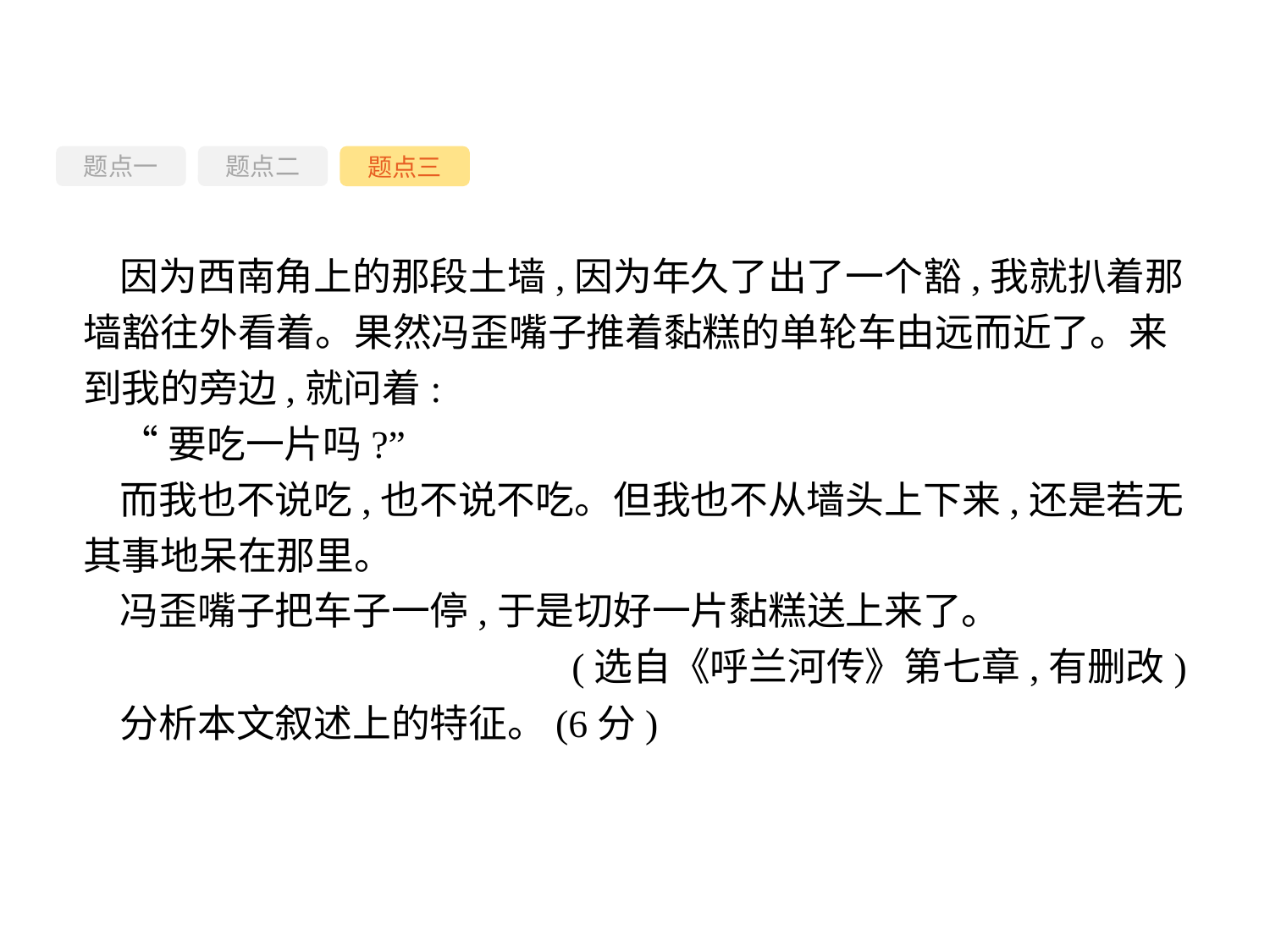

题点一
题点三
题点二
因为西南角上的那段土墙,因为年久了出了一个豁,我就扒着那墙豁往外看着。果然冯歪嘴子推着黏糕的单轮车由远而近了。来到我的旁边,就问着:
“要吃一片吗?”
而我也不说吃,也不说不吃。但我也不从墙头上下来,还是若无其事地呆在那里。
冯歪嘴子把车子一停,于是切好一片黏糕送上来了。
(选自《呼兰河传》第七章,有删改)
分析本文叙述上的特征。(6分)
-122-